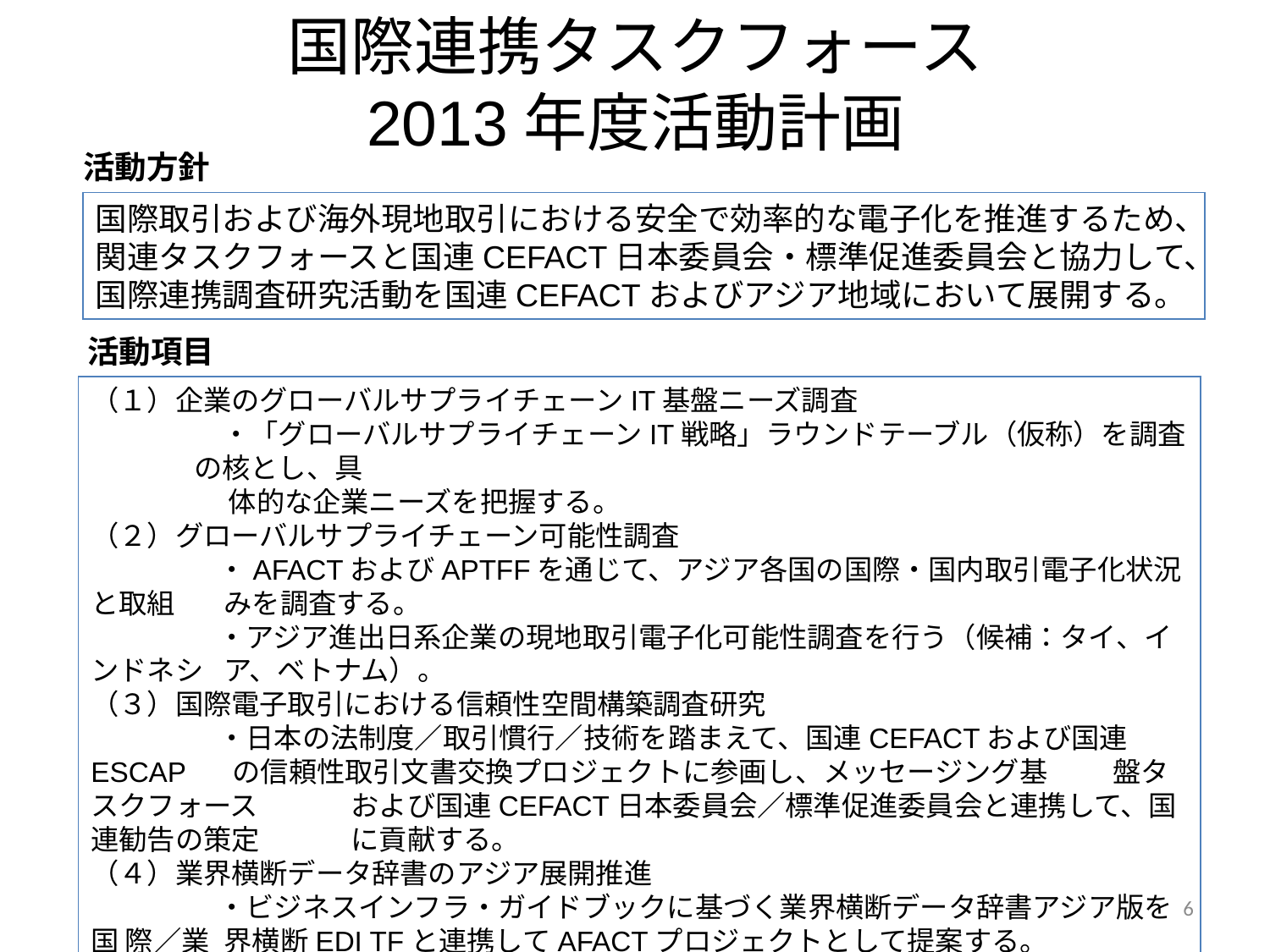

国際連携タスクフォース
2013年度活動計画
活動方針
国際取引および海外現地取引における安全で効率的な電子化を推進するため、関連タスクフォースと国連CEFACT日本委員会・標準促進委員会と協力して、国際連携調査研究活動を国連CEFACTおよびアジア地域において展開する。
活動項目
（１）企業のグローバルサプライチェーンIT基盤ニーズ調査
　・「グローバルサプライチェーンIT戦略」ラウンドテーブル（仮称）を調査の核とし、具
　 体的な企業ニーズを把握する。
（２）グローバルサプライチェーン可能性調査
	・AFACTおよびAPTFFを通じて、アジア各国の国際・国内取引電子化状況と取組	 みを調査する。
	・アジア進出日系企業の現地取引電子化可能性調査を行う（候補：タイ、インドネシ	 ア、ベトナム）。
（３）国際電子取引における信頼性空間構築調査研究
	・日本の法制度／取引慣行／技術を踏まえて、国連CEFACTおよび国連ESCAP	 の信頼性取引文書交換プロジェクトに参画し、メッセージング基	 盤タスクフォース	 および国連CEFACT日本委員会／標準促進委員会と連携して、国連勧告の策定	 に貢献する。
（４）業界横断データ辞書のアジア展開推進
	・ビジネスインフラ・ガイドブックに基づく業界横断データ辞書アジア版を国 際／業	 界横断EDI TFと連携してAFACTプロジェクトとして提案する。
6